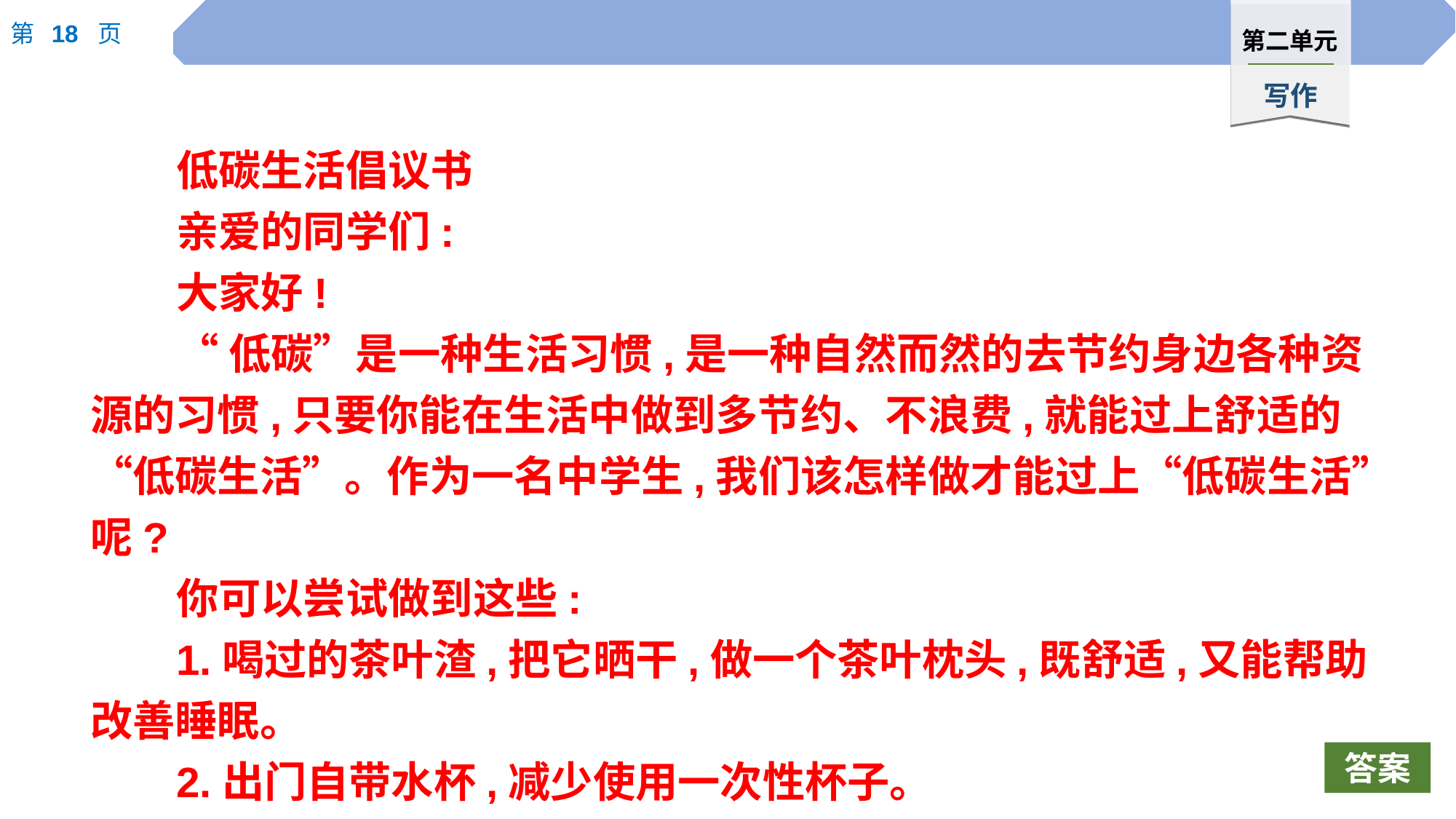

低碳生活倡议书
亲爱的同学们:
大家好!
“低碳”是一种生活习惯,是一种自然而然的去节约身边各种资源的习惯,只要你能在生活中做到多节约、不浪费,就能过上舒适的“低碳生活”。作为一名中学生,我们该怎样做才能过上“低碳生活”呢?
你可以尝试做到这些:
1.喝过的茶叶渣,把它晒干,做一个茶叶枕头,既舒适,又能帮助改善睡眠。
2.出门自带水杯,减少使用一次性杯子。
3.养成出门随手关闭电器电源的习惯,避免浪费电。
答案